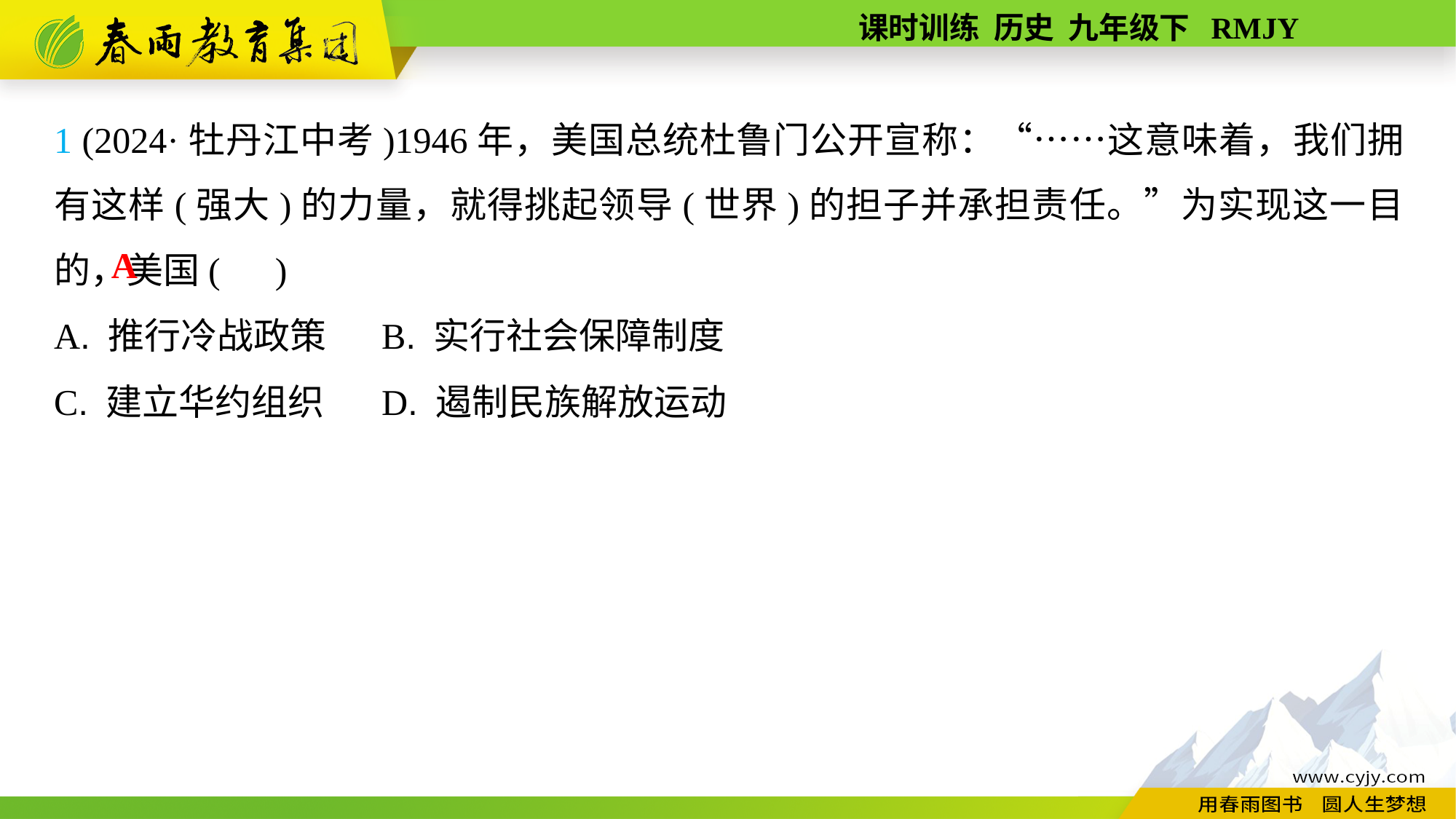

1 (2024·牡丹江中考)1946年，美国总统杜鲁门公开宣称：“……这意味着，我们拥有这样(强大)的力量，就得挑起领导(世界)的担子并承担责任。”为实现这一目的，美国(      )
A. 推行冷战政策	B. 实行社会保障制度
C. 建立华约组织	D. 遏制民族解放运动

A